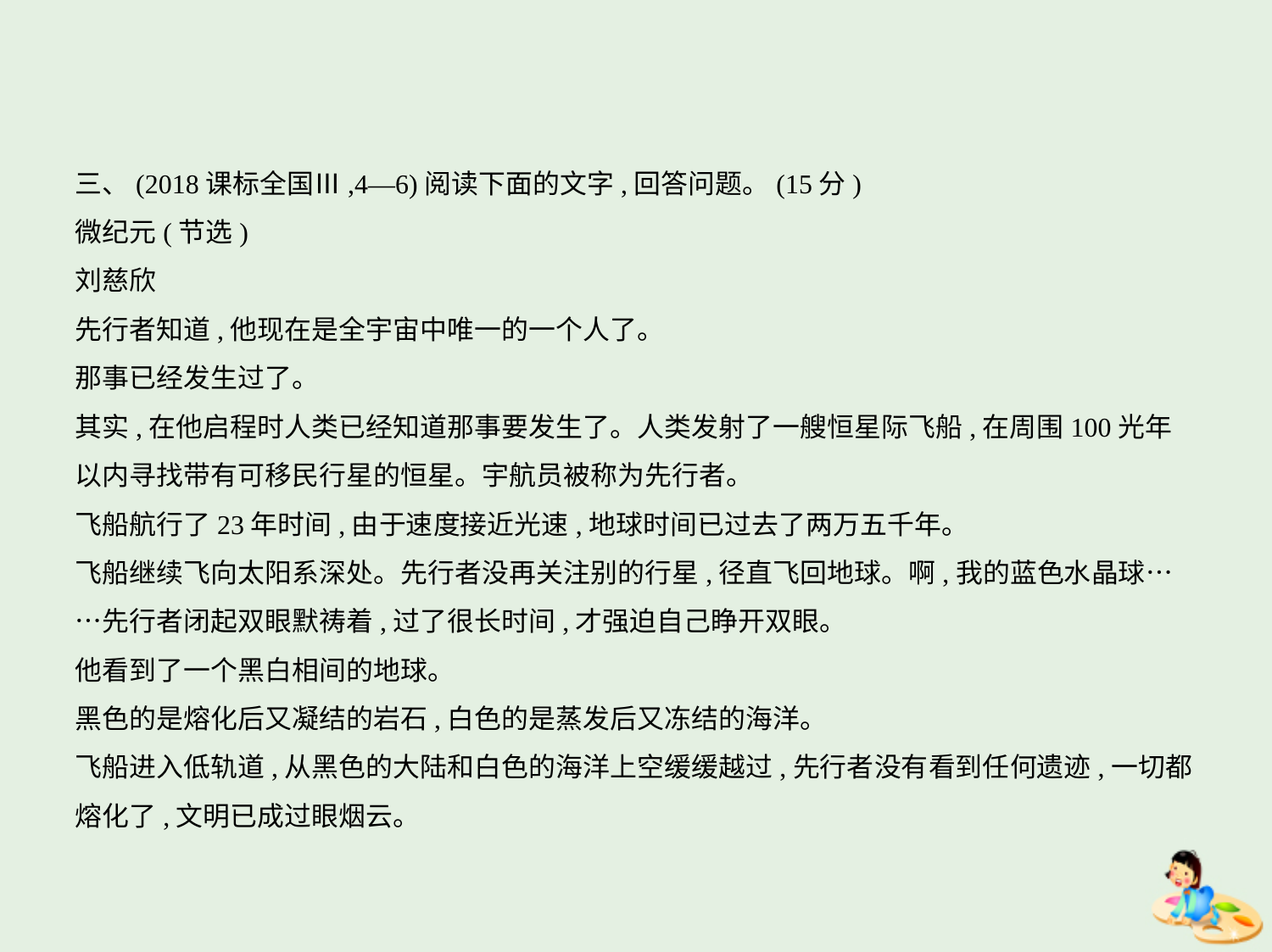

三、(2018课标全国Ⅲ,4—6)阅读下面的文字,回答问题。(15分)
微纪元(节选)
刘慈欣
先行者知道,他现在是全宇宙中唯一的一个人了。
那事已经发生过了。
其实,在他启程时人类已经知道那事要发生了。人类发射了一艘恒星际飞船,在周围100光年
以内寻找带有可移民行星的恒星。宇航员被称为先行者。
飞船航行了23年时间,由于速度接近光速,地球时间已过去了两万五千年。
飞船继续飞向太阳系深处。先行者没再关注别的行星,径直飞回地球。啊,我的蓝色水晶球…
…先行者闭起双眼默祷着,过了很长时间,才强迫自己睁开双眼。
他看到了一个黑白相间的地球。
黑色的是熔化后又凝结的岩石,白色的是蒸发后又冻结的海洋。
飞船进入低轨道,从黑色的大陆和白色的海洋上空缓缓越过,先行者没有看到任何遗迹,一切都
熔化了,文明已成过眼烟云。